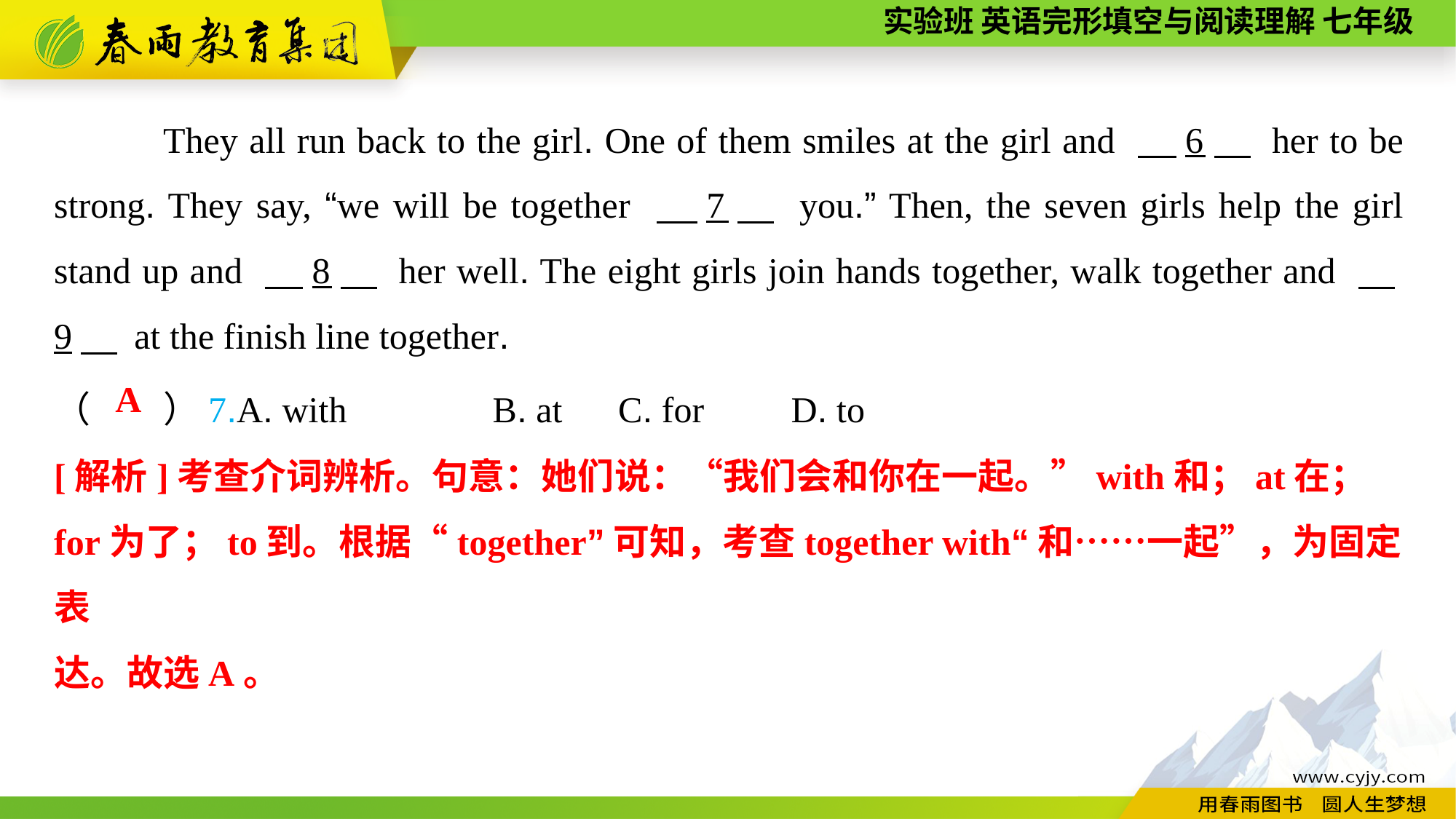

They all run back to the girl. One of them smiles at the girl and 　6　 her to be strong. They say, “we will be together 　7　 you.” Then, the seven girls help the girl stand up and 　8　 her well. The eight girls join hands together, walk together and 　9　 at the finish line together.
（　　）7.A. with                B. at	  C. for	         D. to
A
[解析]考查介词辨析。句意：她们说：“我们会和你在一起。”with和；at在；for为了；to到。根据“together”可知，考查together with“和……一起”，为固定表
达。故选A。